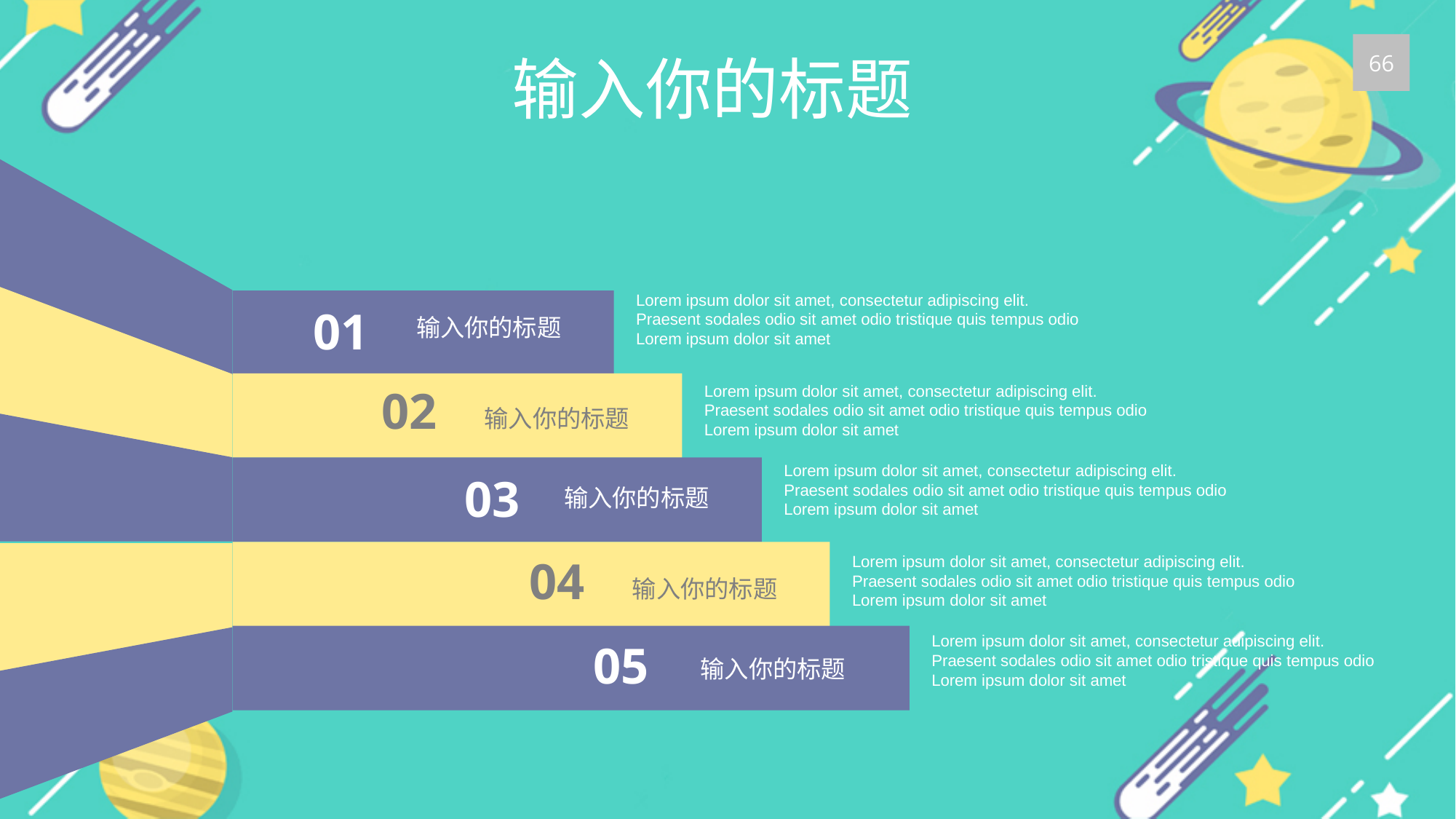

66
输入你的标题

Lorem ipsum dolor sit amet, consectetur adipiscing elit. Praesent sodales odio sit amet odio tristique quis tempus odio Lorem ipsum dolor sit amet

01
输入你的标题

02
输入你的标题
Lorem ipsum dolor sit amet, consectetur adipiscing elit. Praesent sodales odio sit amet odio tristique quis tempus odio Lorem ipsum dolor sit amet

Lorem ipsum dolor sit amet, consectetur adipiscing elit. Praesent sodales odio sit amet odio tristique quis tempus odio Lorem ipsum dolor sit amet

03
输入你的标题

04
输入你的标题
Lorem ipsum dolor sit amet, consectetur adipiscing elit. Praesent sodales odio sit amet odio tristique quis tempus odio Lorem ipsum dolor sit amet

Lorem ipsum dolor sit amet, consectetur adipiscing elit. Praesent sodales odio sit amet odio tristique quis tempus odio Lorem ipsum dolor sit amet

05
输入你的标题